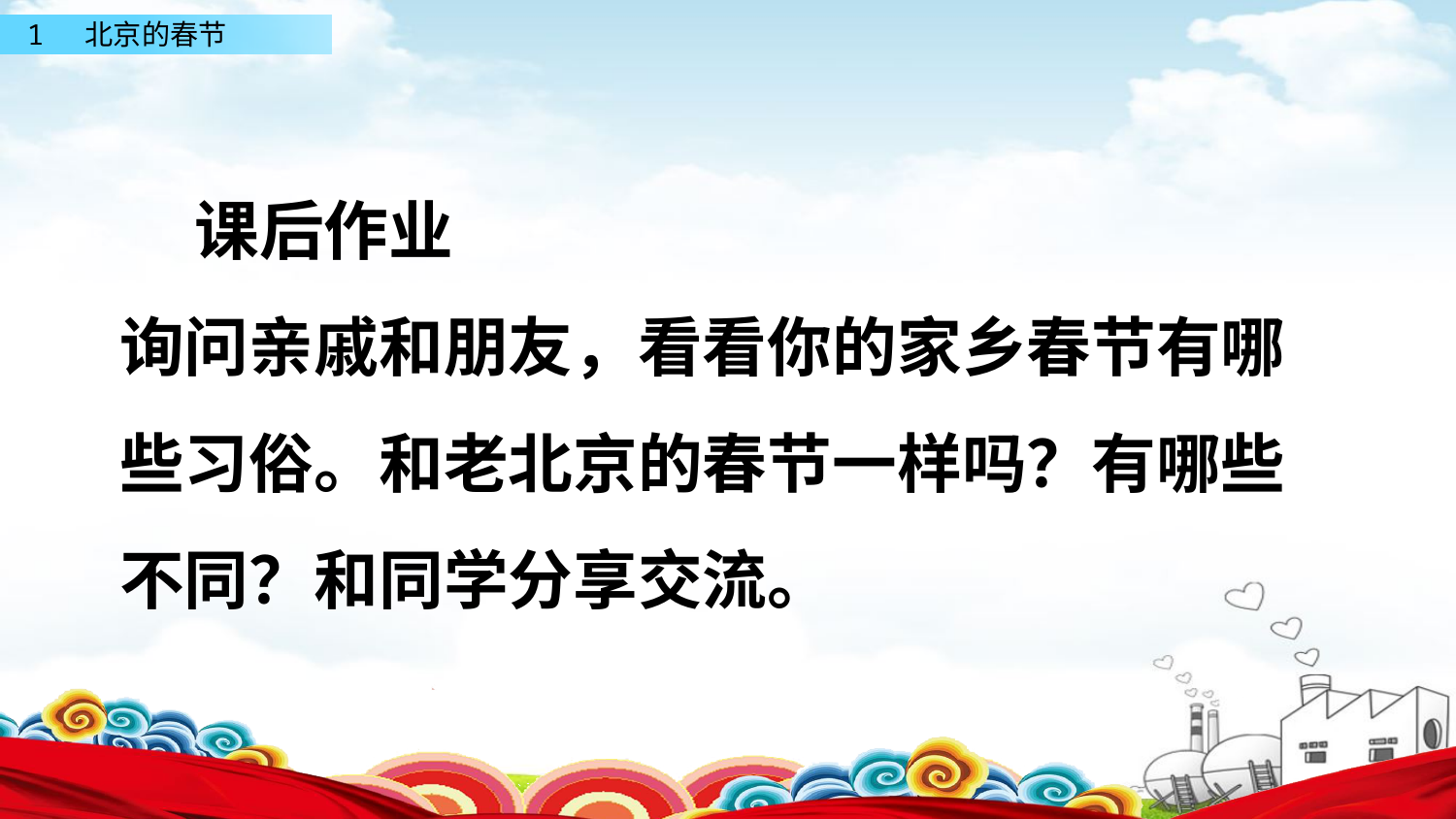

课后作业
询问亲戚和朋友，看看你的家乡春节有哪些习俗。和老北京的春节一样吗？有哪些不同？和同学分享交流。